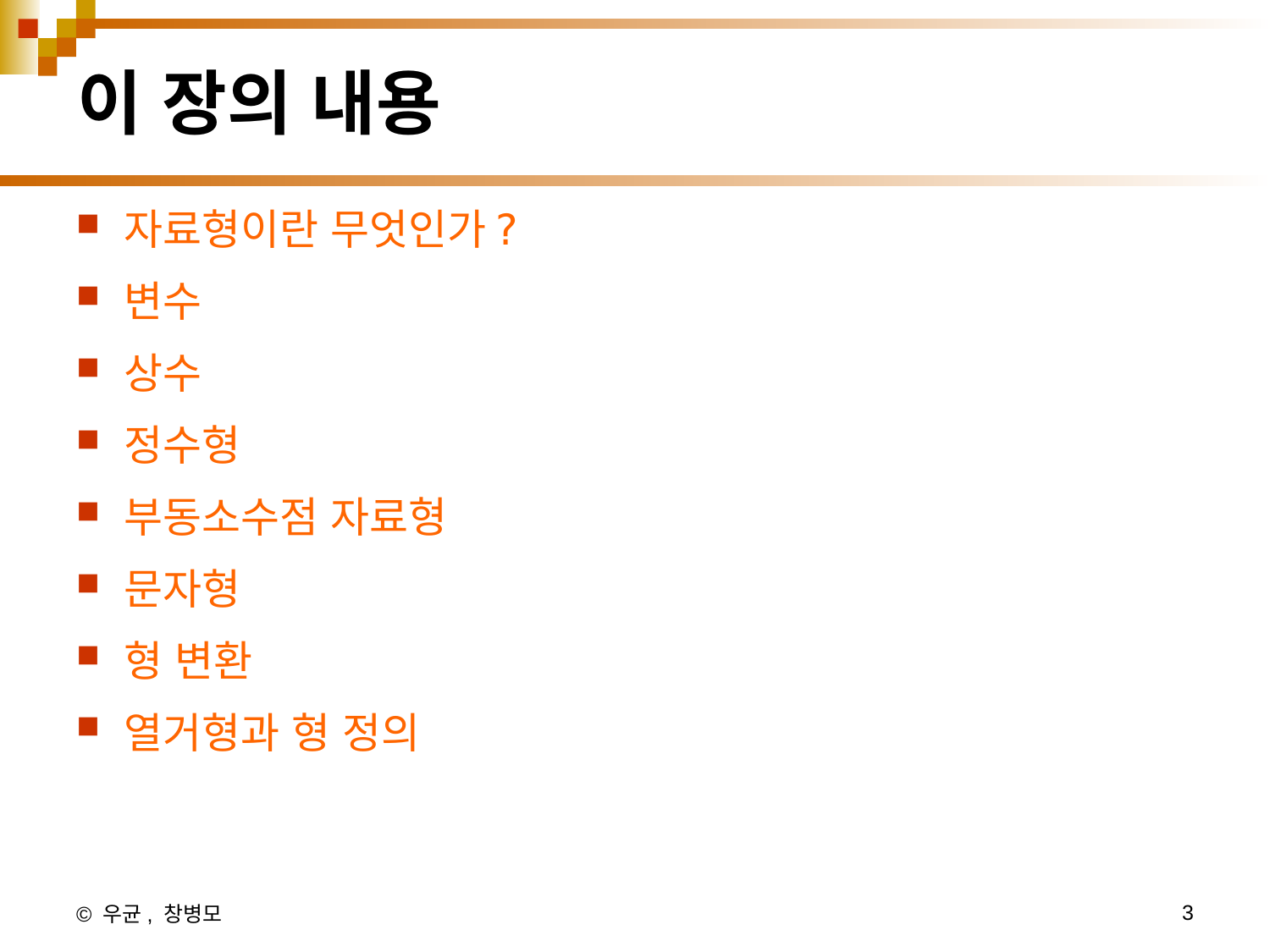

# 이 장의 내용
자료형이란 무엇인가?
변수
상수
정수형
부동소수점 자료형
문자형
형 변환
열거형과 형 정의
© 우균, 창병모
3